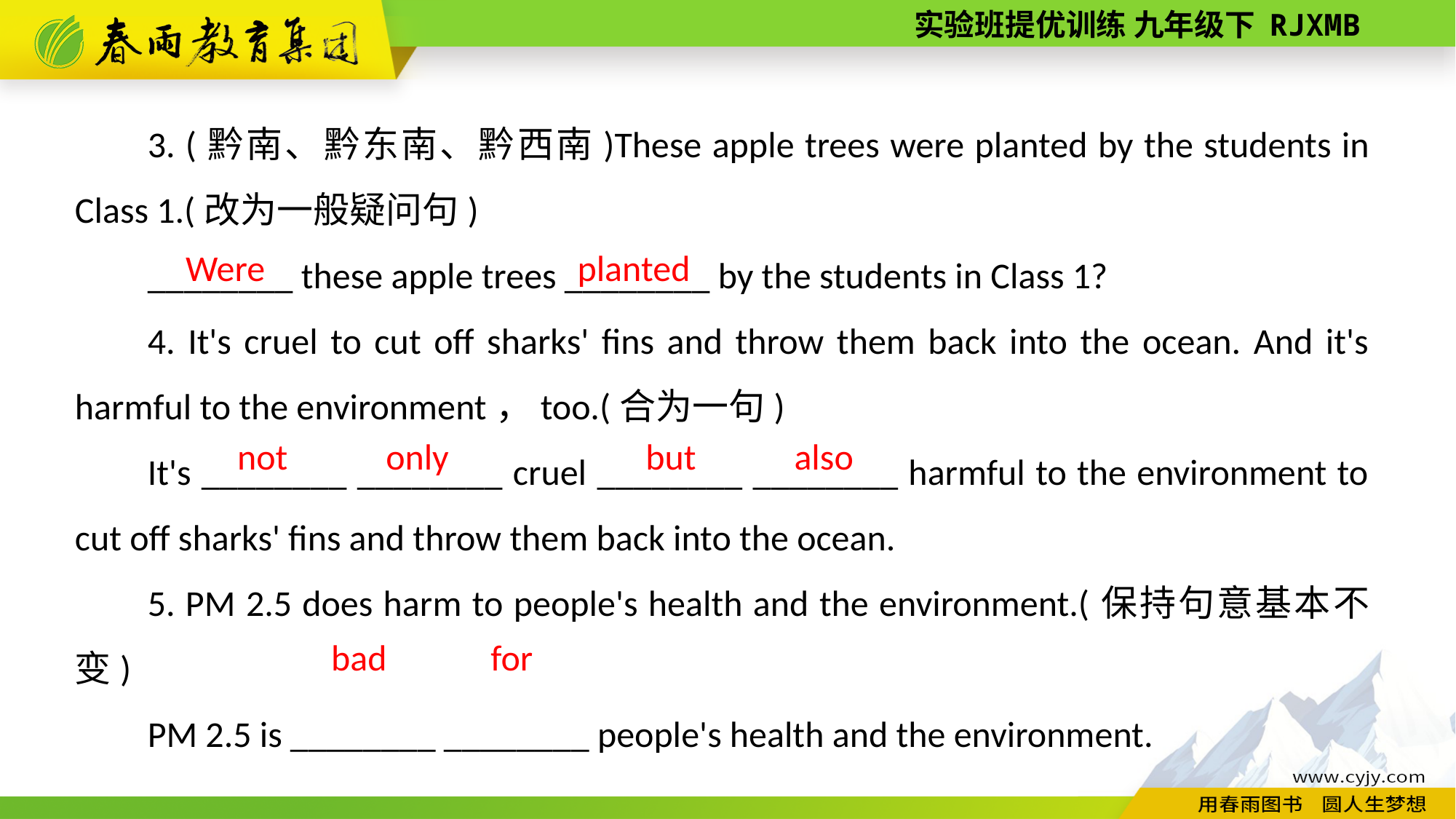

3. (黔南、黔东南、黔西南)These apple trees were planted by the students in Class 1.(改为一般疑问句)
________ these apple trees ________ by the students in Class 1?
4. It's cruel to cut off sharks' fins and throw them back into the ocean. And it's harmful to the environment，too.(合为一句)
It's ________ ________ cruel ________ ________ harmful to the environment to cut off sharks' fins and throw them back into the ocean.
5. PM 2.5 does harm to people's health and the environment.(保持句意基本不变)
PM 2.5 is ________ ________ people's health and the environment.
planted
Were
but            also
not            only
for
 bad